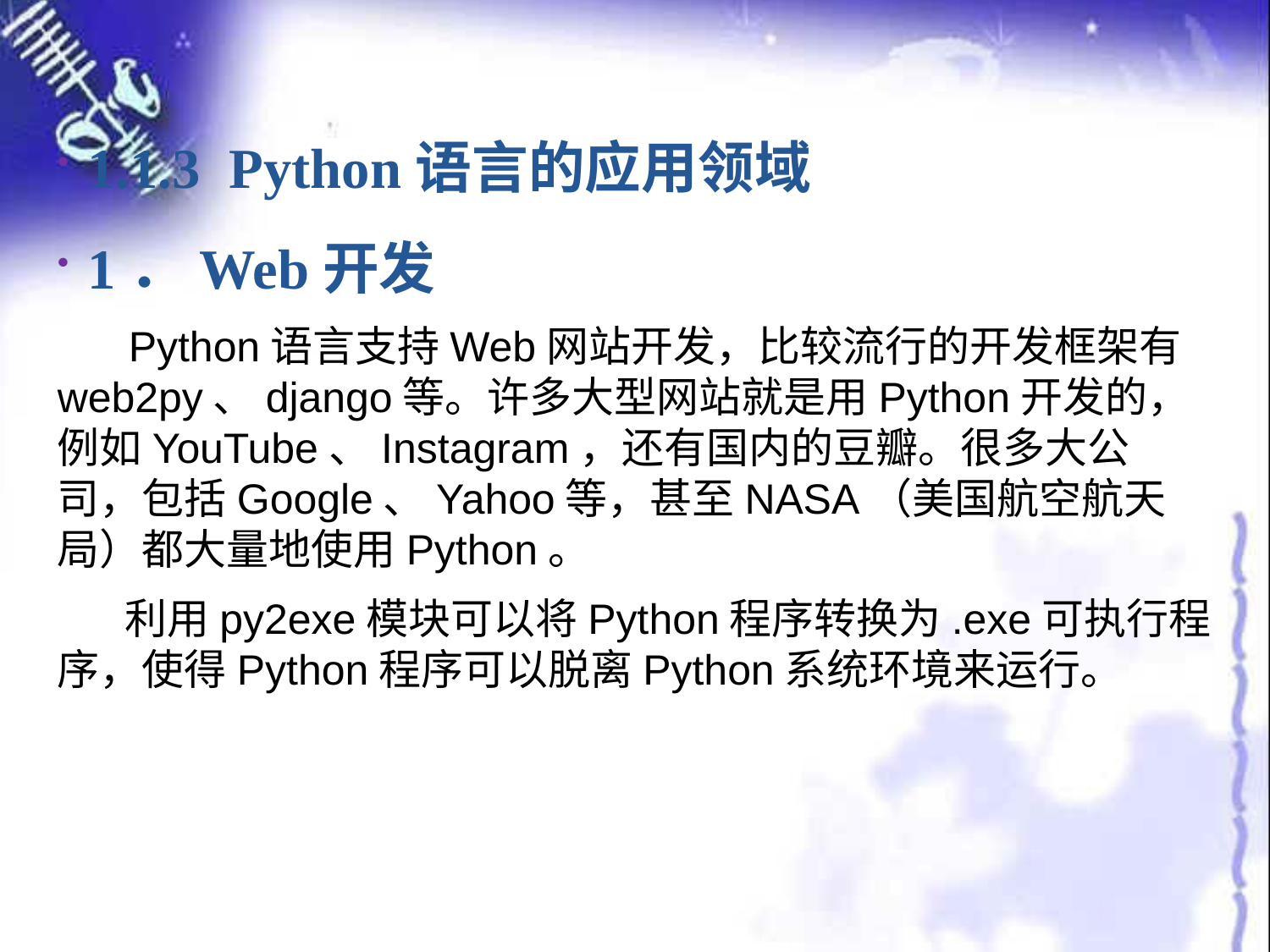

1.1.3  Python语言的应用领域
1．Web开发
      Python语言支持Web网站开发，比较流行的开发框架有web2py、django等。许多大型网站就是用Python开发的，例如YouTube、Instagram，还有国内的豆瓣。很多大公司，包括Google、Yahoo等，甚至NASA（美国航空航天局）都大量地使用Python。
      利用py2exe模块可以将Python程序转换为.exe可执行程序，使得Python程序可以脱离Python系统环境来运行。